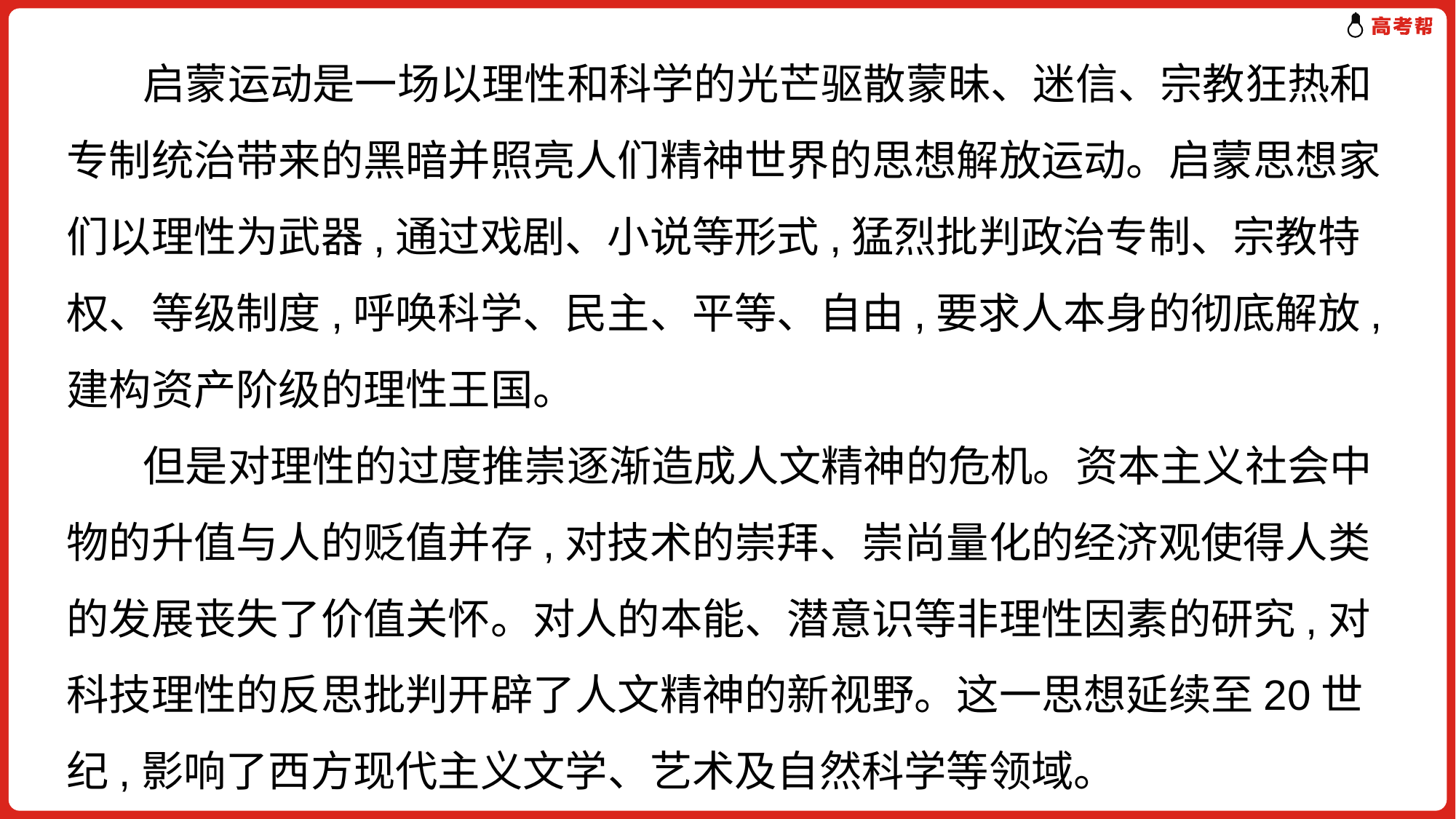

启蒙运动是一场以理性和科学的光芒驱散蒙昧、迷信、宗教狂热和专制统治带来的黑暗并照亮人们精神世界的思想解放运动。启蒙思想家们以理性为武器,通过戏剧、小说等形式,猛烈批判政治专制、宗教特权、等级制度,呼唤科学、民主、平等、自由,要求人本身的彻底解放,建构资产阶级的理性王国。
       但是对理性的过度推崇逐渐造成人文精神的危机。资本主义社会中物的升值与人的贬值并存,对技术的崇拜、崇尚量化的经济观使得人类的发展丧失了价值关怀。对人的本能、潜意识等非理性因素的研究,对科技理性的反思批判开辟了人文精神的新视野。这一思想延续至20世纪,影响了西方现代主义文学、艺术及自然科学等领域。